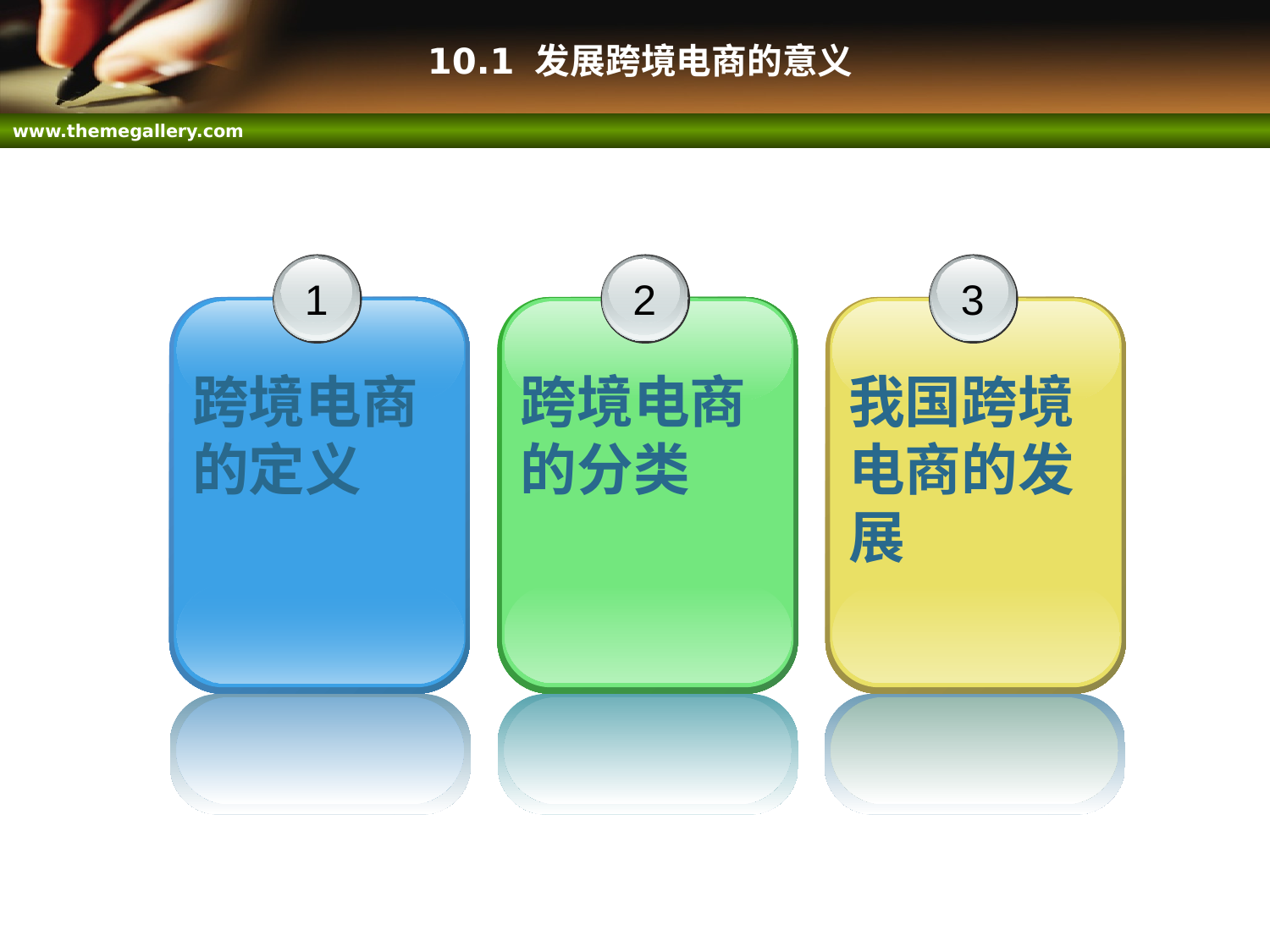

# 10.1 发展跨境电商的意义

1

跨境电商的定义

2

跨境电商的分类

3

我国跨境电商的发展